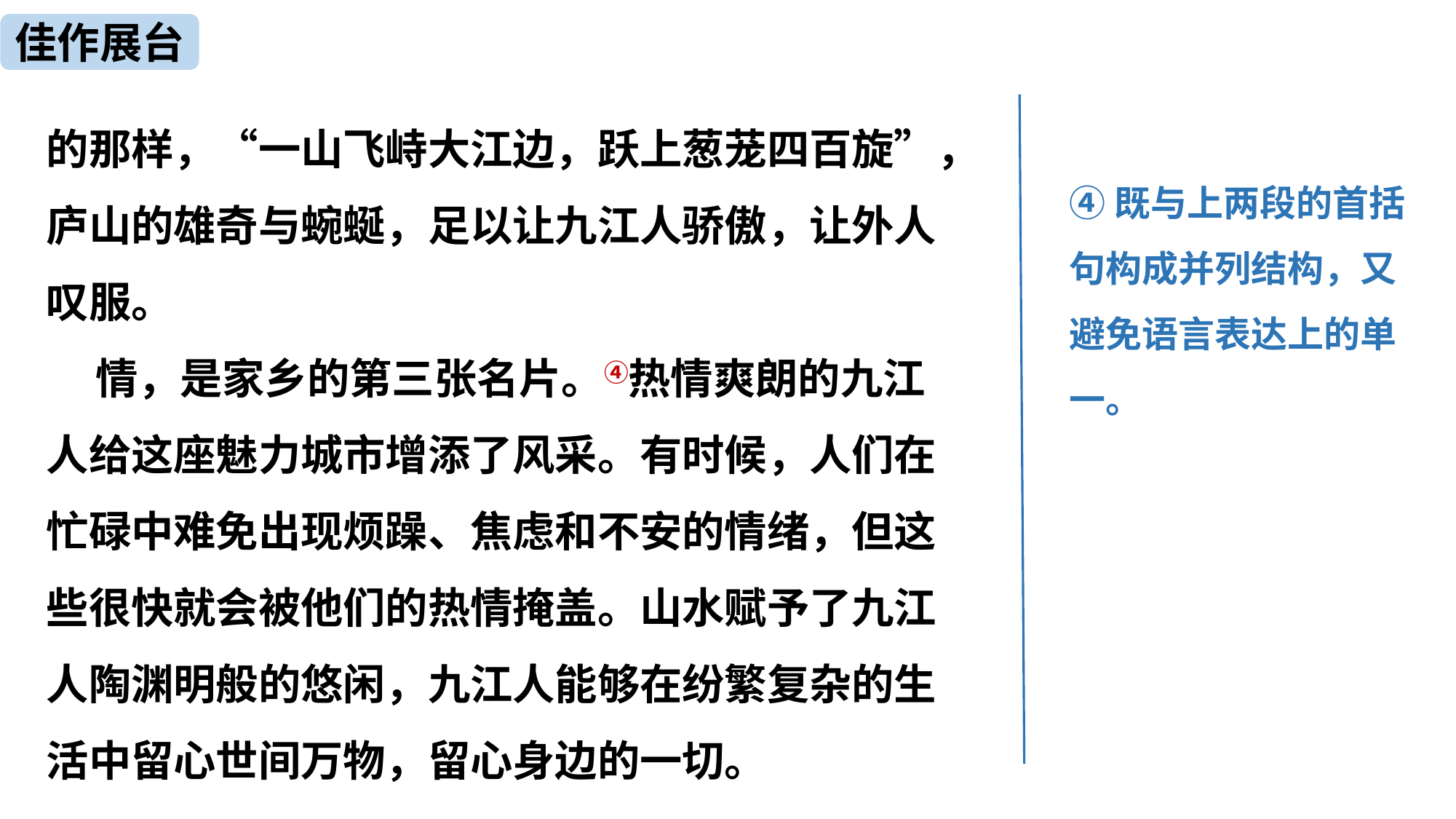

佳作展台
的那样，“一山飞峙大江边，跃上葱茏四百旋”，庐山的雄奇与蜿蜒，足以让九江人骄傲，让外人叹服。
    情，是家乡的第三张名片。④热情爽朗的九江人给这座魅力城市增添了风采。有时候，人们在忙碌中难免出现烦躁、焦虑和不安的情绪，但这些很快就会被他们的热情掩盖。山水赋予了九江人陶渊明般的悠闲，九江人能够在纷繁复杂的生活中留心世间万物，留心身边的一切。
④既与上两段的首括句构成并列结构，又避免语言表达上的单一。